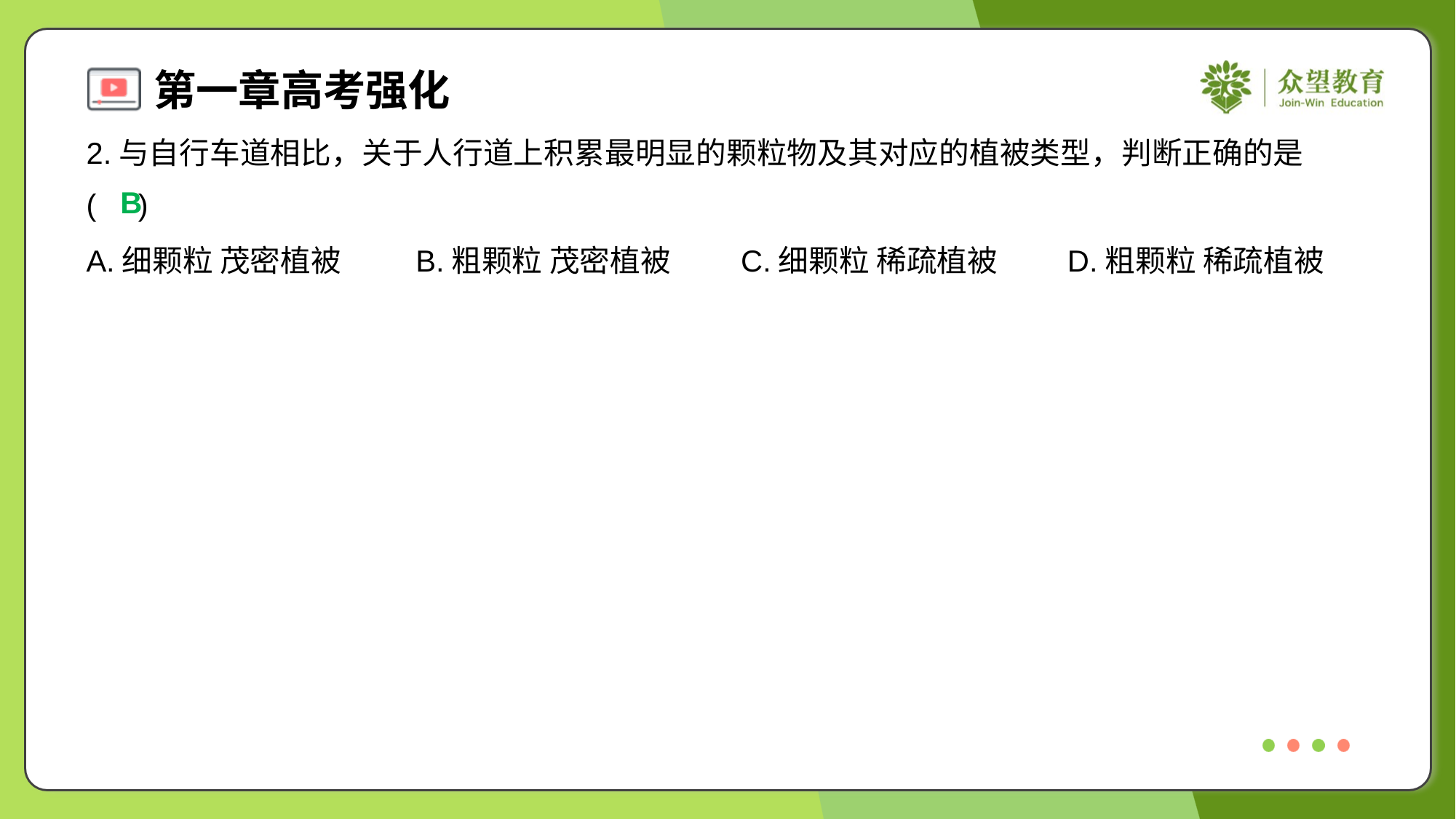

2.与自行车道相比，关于人行道上积累最明显的颗粒物及其对应的植被类型，判断正确的是
(     )
B
A.细颗粒 茂密植被	B.粗颗粒 茂密植被	C.细颗粒 稀疏植被	D.粗颗粒 稀疏植被